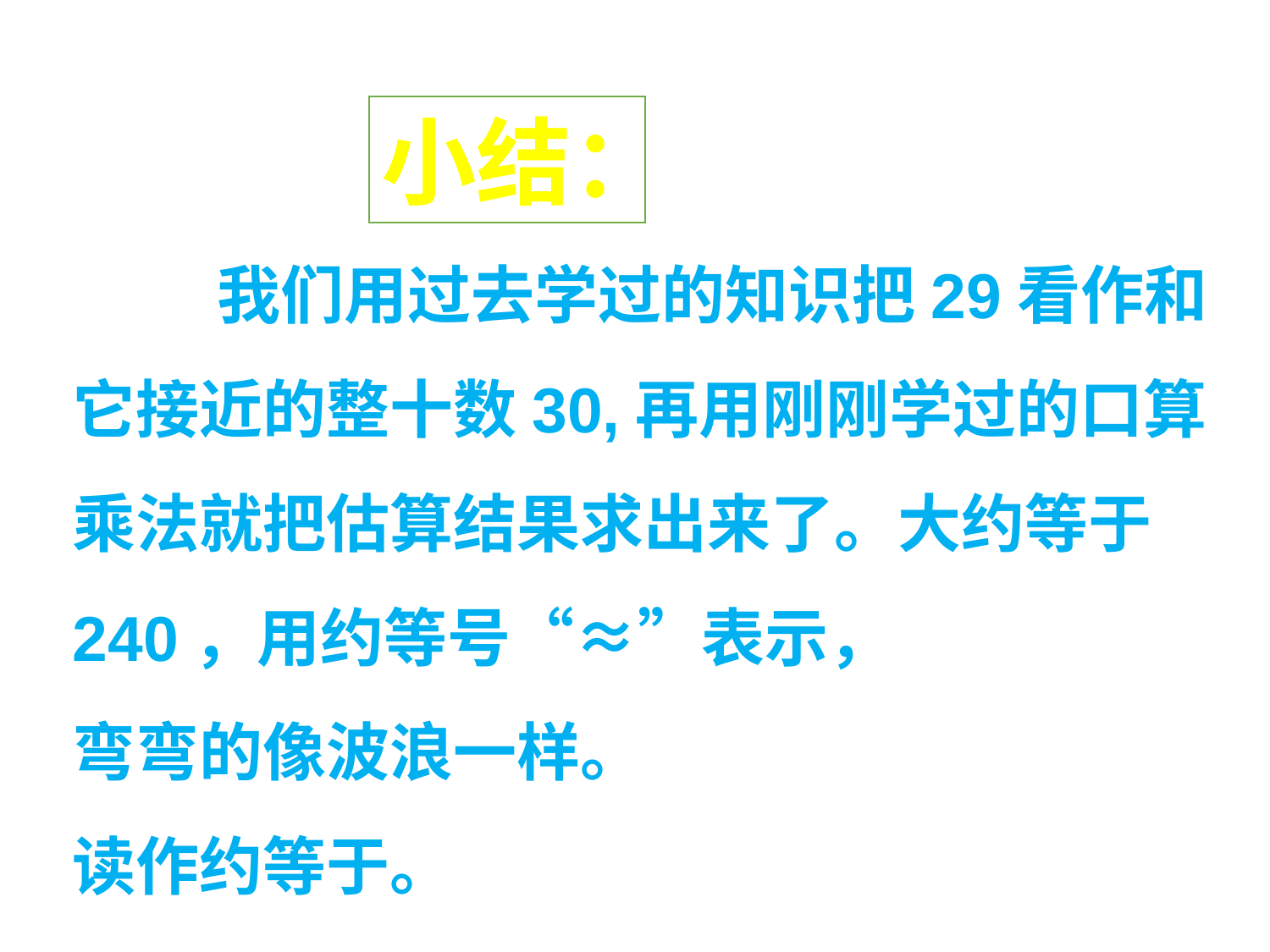

小结：
         我们用过去学过的知识把29看作和它接近的整十数30,再用刚刚学过的口算乘法就把估算结果求出来了。大约等于240，用约等号“≈”表示，
弯弯的像波浪一样。
读作约等于。